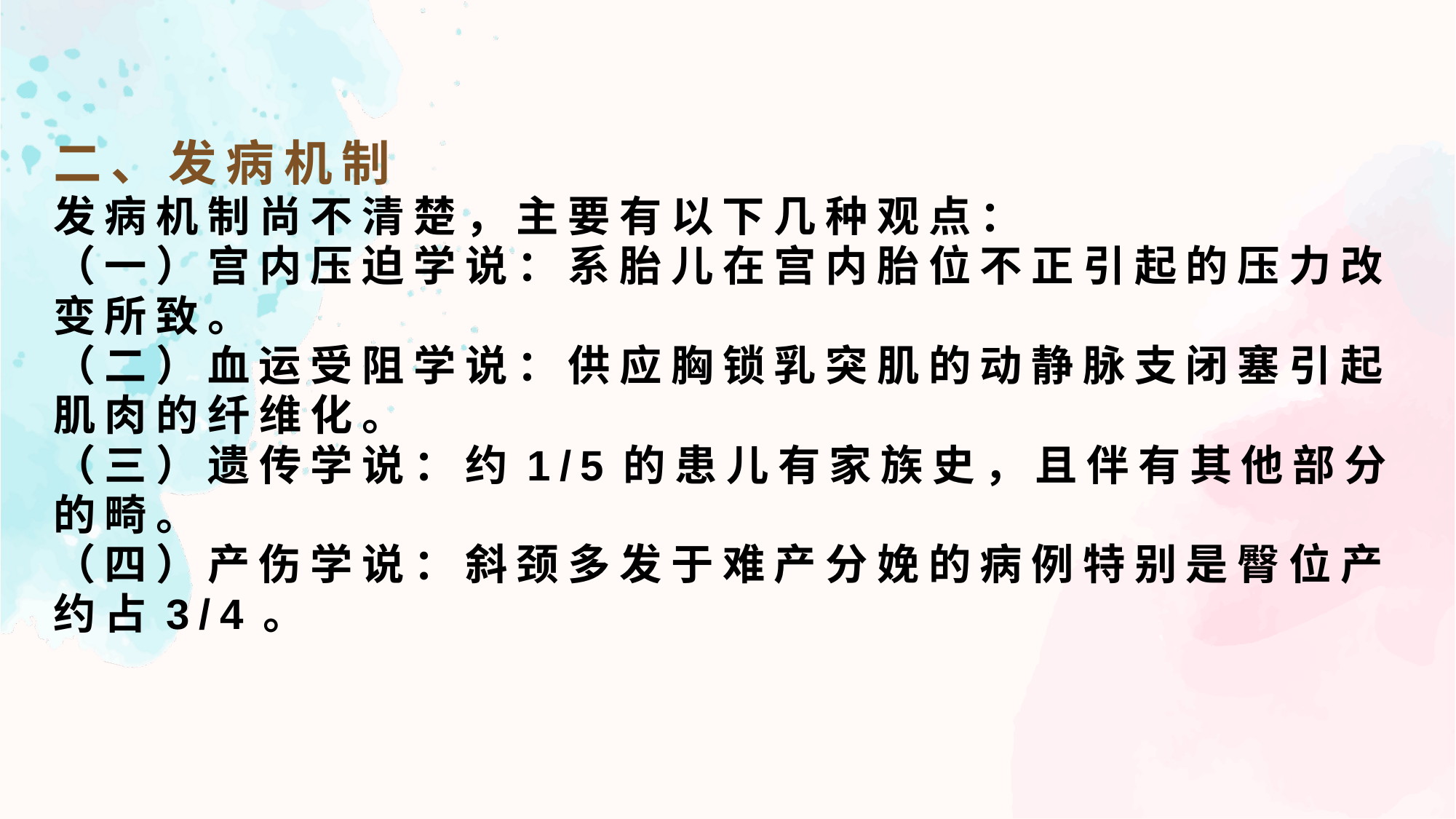

二、发病机制
发病机制尚不清楚，主要有以下几种观点：
（一）宫内压迫学说：系胎儿在宫内胎位不正引起的压力改变所致。
（二）血运受阻学说：供应胸锁乳突肌的动静脉支闭塞引起肌肉的纤维化。
（三）遗传学说：约1/5的患儿有家族史，且伴有其他部分的畸。
（四）产伤学说：斜颈多发于难产分娩的病例特别是臀位产约占3/4。